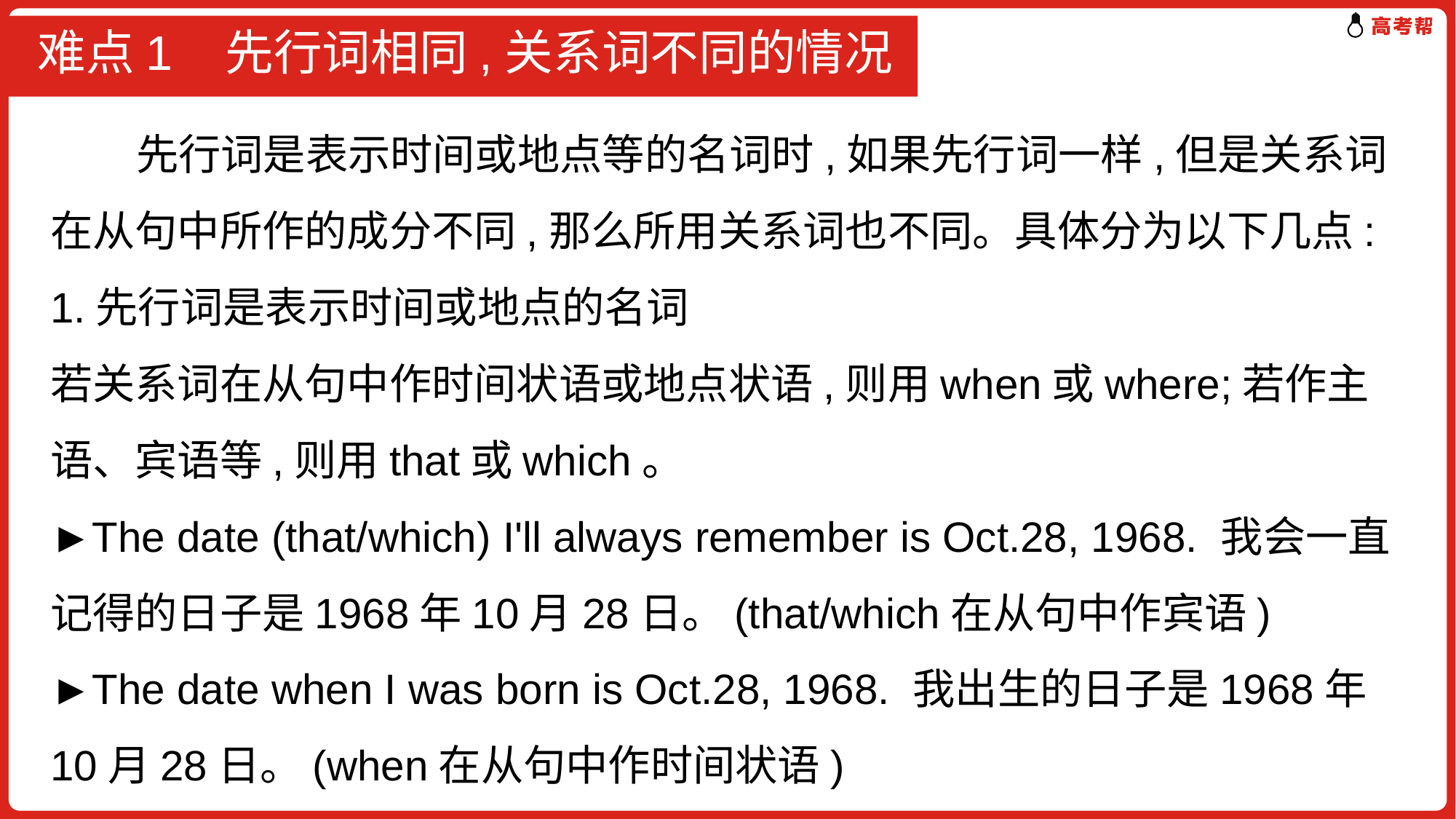

# 难点1   先行词相同,关系词不同的情况
        先行词是表示时间或地点等的名词时,如果先行词一样,但是关系词在从句中所作的成分不同,那么所用关系词也不同。具体分为以下几点:
1.先行词是表示时间或地点的名词
若关系词在从句中作时间状语或地点状语,则用when或where;若作主语、宾语等,则用that或which。
►The date (that/which) I'll always remember is Oct.28, 1968. 我会一直记得的日子是1968年10月28日。(that/which在从句中作宾语)
►The date when I was born is Oct.28, 1968. 我出生的日子是1968年10月28日。(when在从句中作时间状语)